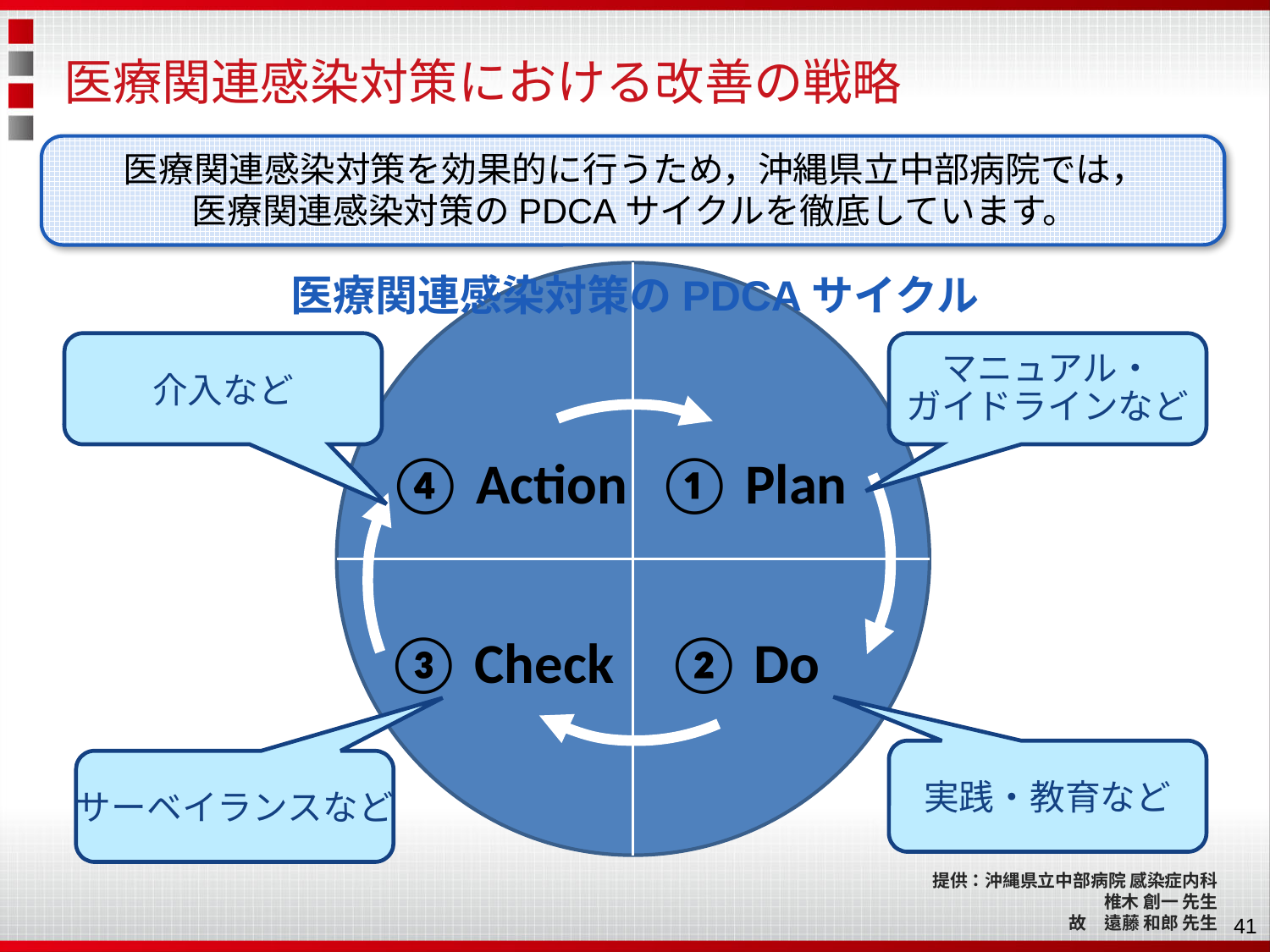

# 医療関連感染対策における改善の戦略

医療関連感染対策を効果的に行うため，沖縄県立中部病院では，
医療関連感染対策のPDCAサイクルを徹底しています。
医療関連感染対策のPDCAサイクル

④ Action
① Plan
③ Check
② Do
介入など
マニュアル・
ガイドラインなど
実践・教育など
サーベイランスなど
提供：沖縄県立中部病院 感染症内科
　　　　　椎木 創一 先生
　　　　故　遠藤 和郎 先生
41